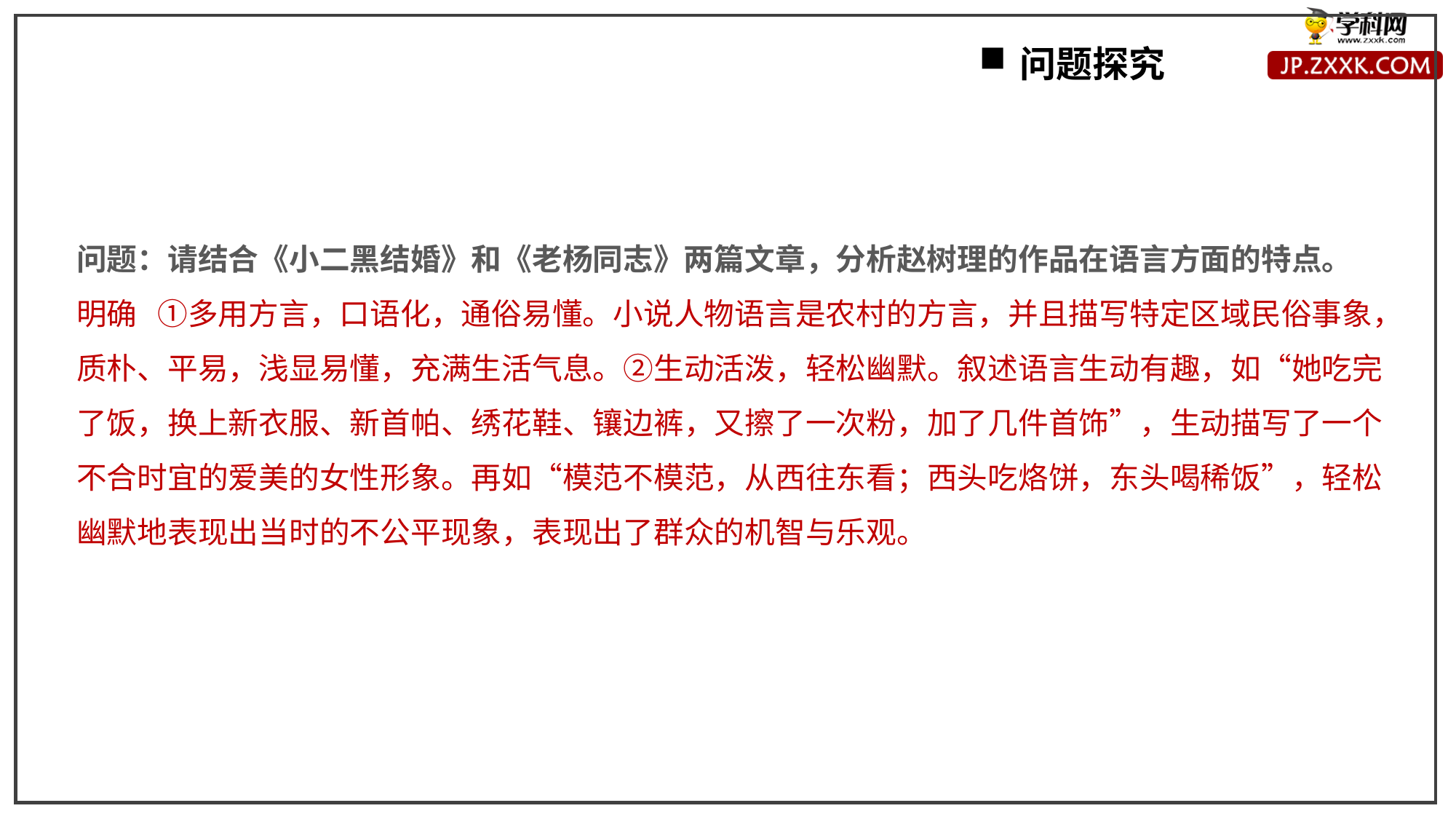

问题探究
问题：请结合《小二黑结婚》和《老杨同志》两篇文章，分析赵树理的作品在语言方面的特点。
明确   ①多用方言，口语化，通俗易懂。小说人物语言是农村的方言，并且描写特定区域民俗事象，质朴、平易，浅显易懂，充满生活气息。②生动活泼，轻松幽默。叙述语言生动有趣，如“她吃完了饭，换上新衣服、新首帕、绣花鞋、镶边裤，又擦了一次粉，加了几件首饰”，生动描写了一个不合时宜的爱美的女性形象。再如“模范不模范，从西往东看；西头吃烙饼，东头喝稀饭”，轻松幽默地表现出当时的不公平现象，表现出了群众的机智与乐观。